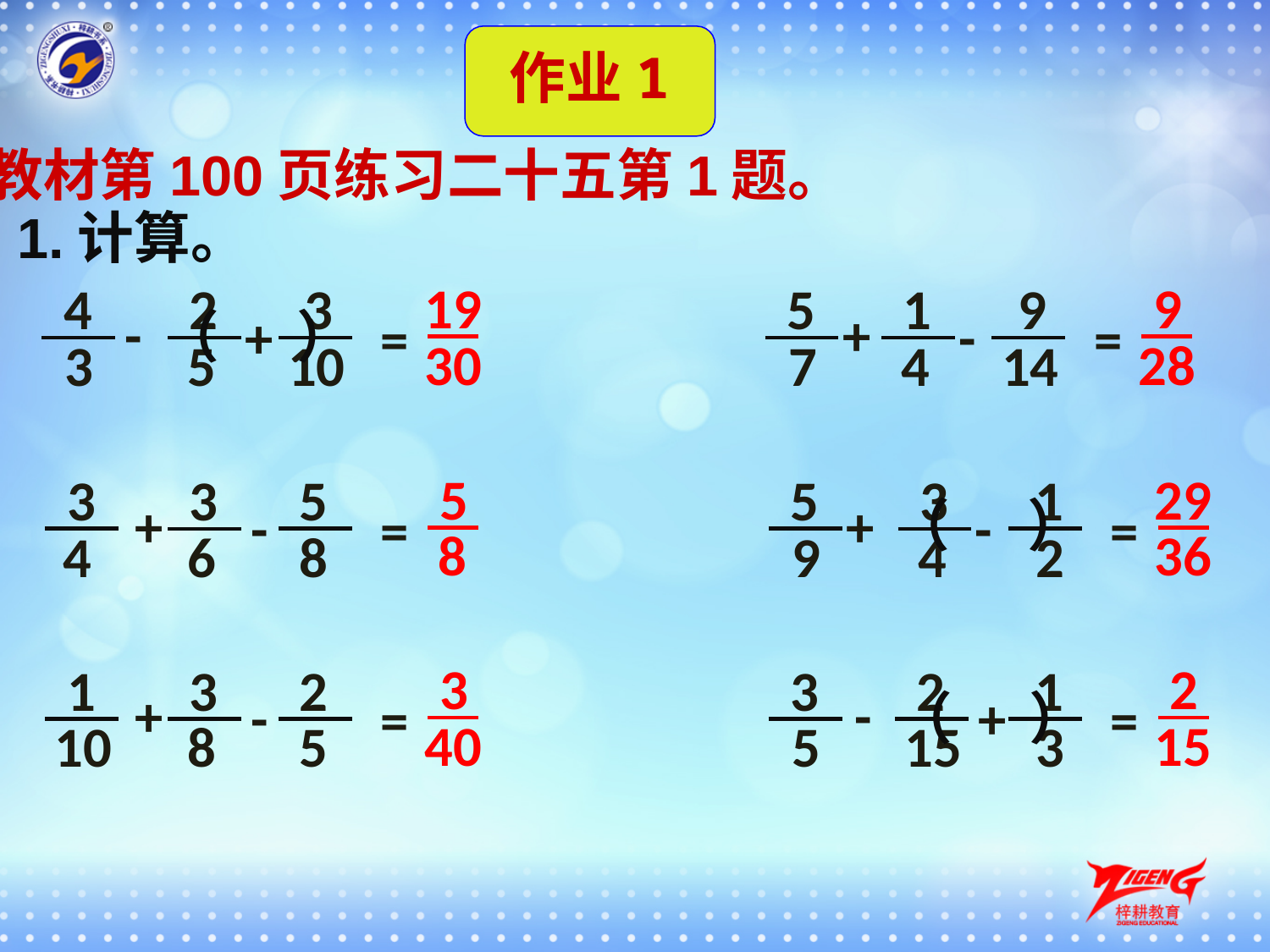

作业1
教材第100页练习二十五第1题。
1.计算。
19
9
4
3
5
9
2
1
-
+
（      ）
+
-
=
=
30
28
3
10
7
14
5
4
5
29
3
5
5
1
3
3
（      ）
+
+
-
-
=
=
8
36
4
9
2
6
8
4
3
2
1
2
3
1
3
2
+
-
（      ）
-
+
=
=
40
15
10
5
3
8
5
15